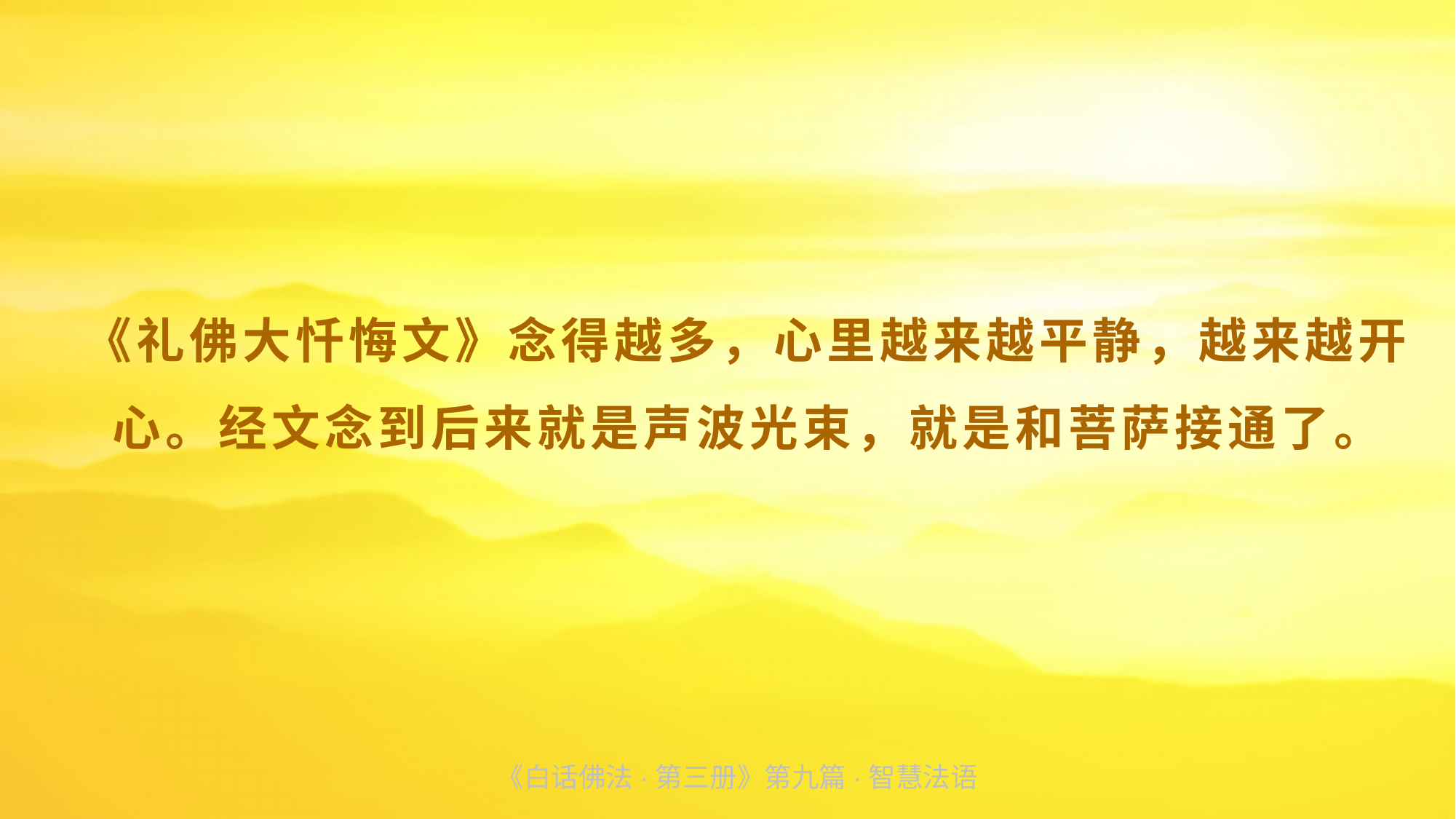

《礼佛大忏悔文》念得越多，心里越来越平静，越来越开心。经文念到后来就是声波光束，就是和菩萨接通了。
  《白话佛法·第三册》第九篇·智慧法语